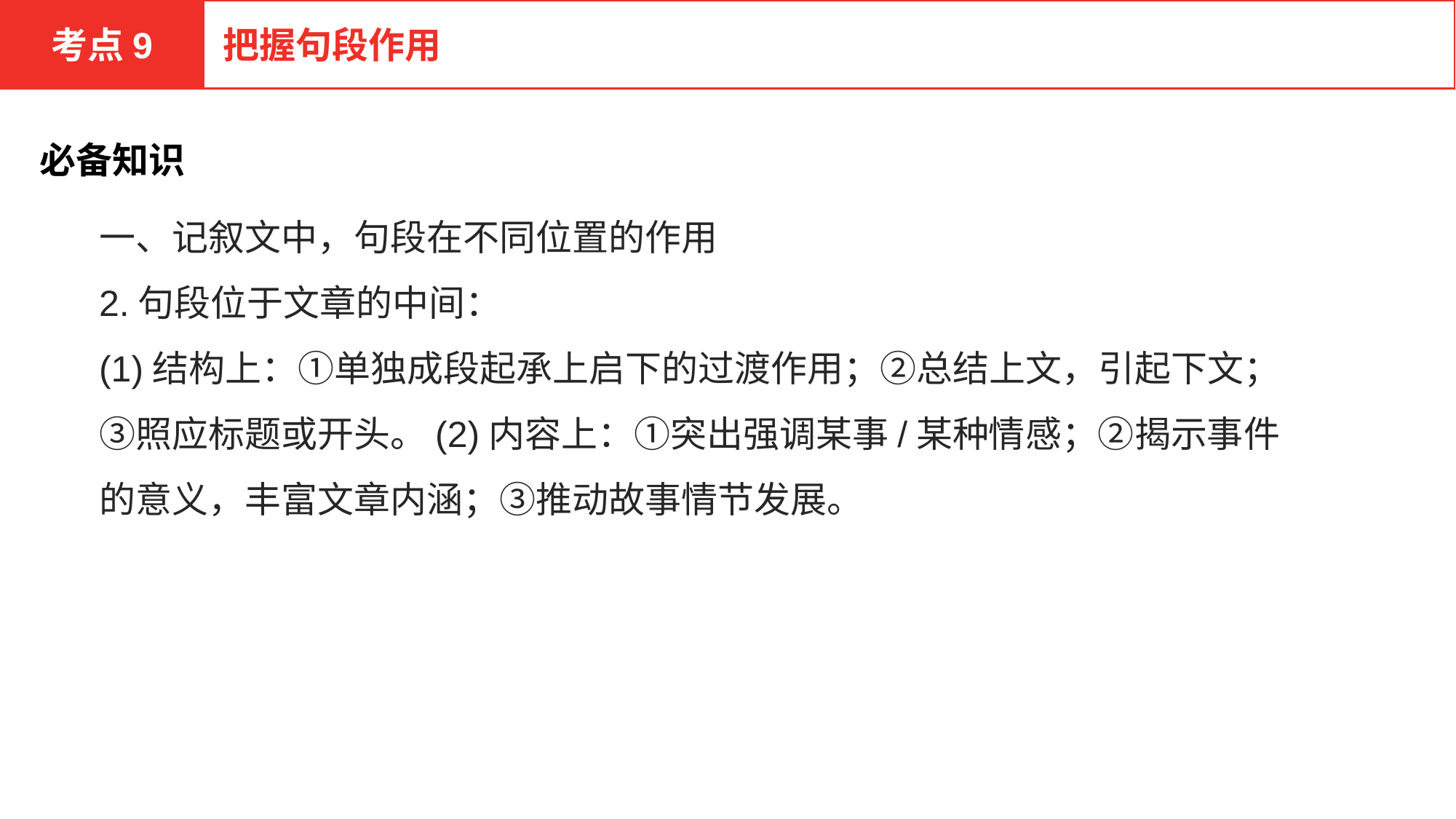

考点9
把握句段作用
必备知识
一、记叙文中，句段在不同位置的作用
2.句段位于文章的中间：
(1)结构上：①单独成段起承上启下的过渡作用；②总结上文，引起下文；③照应标题或开头。(2)内容上：①突出强调某事/某种情感；②揭示事件的意义，丰富文章内涵；③推动故事情节发展。